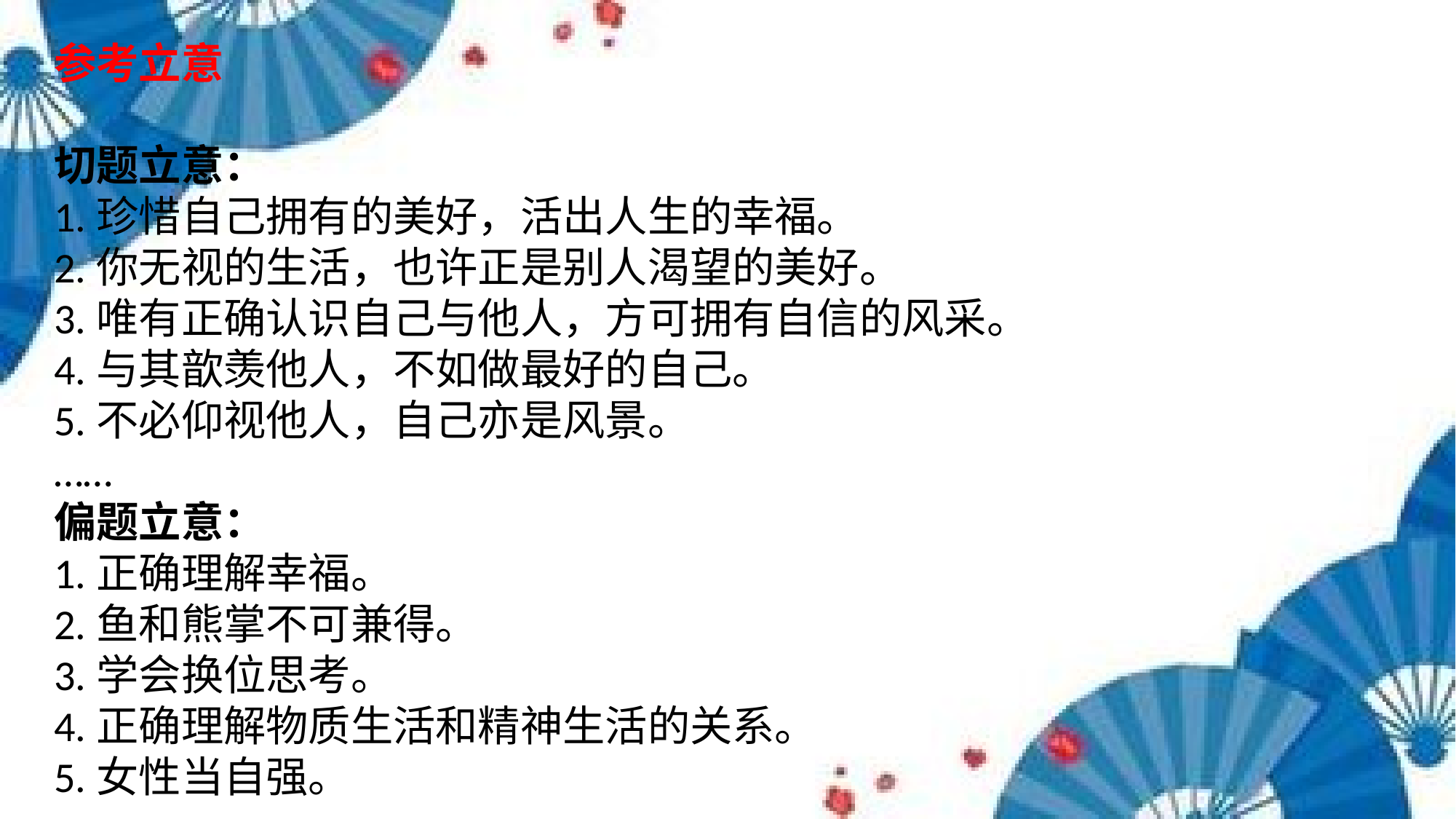

参考立意
切题立意：
1.珍惜自己拥有的美好，活出人生的幸福。
2.你无视的生活，也许正是别人渴望的美好。
3.唯有正确认识自己与他人，方可拥有自信的风采。
4.与其歆羡他人，不如做最好的自己。
5.不必仰视他人，自己亦是风景。
……
偏题立意：
1.正确理解幸福。
2.鱼和熊掌不可兼得。
3.学会换位思考。
4.正确理解物质生活和精神生活的关系。
5.女性当自强。